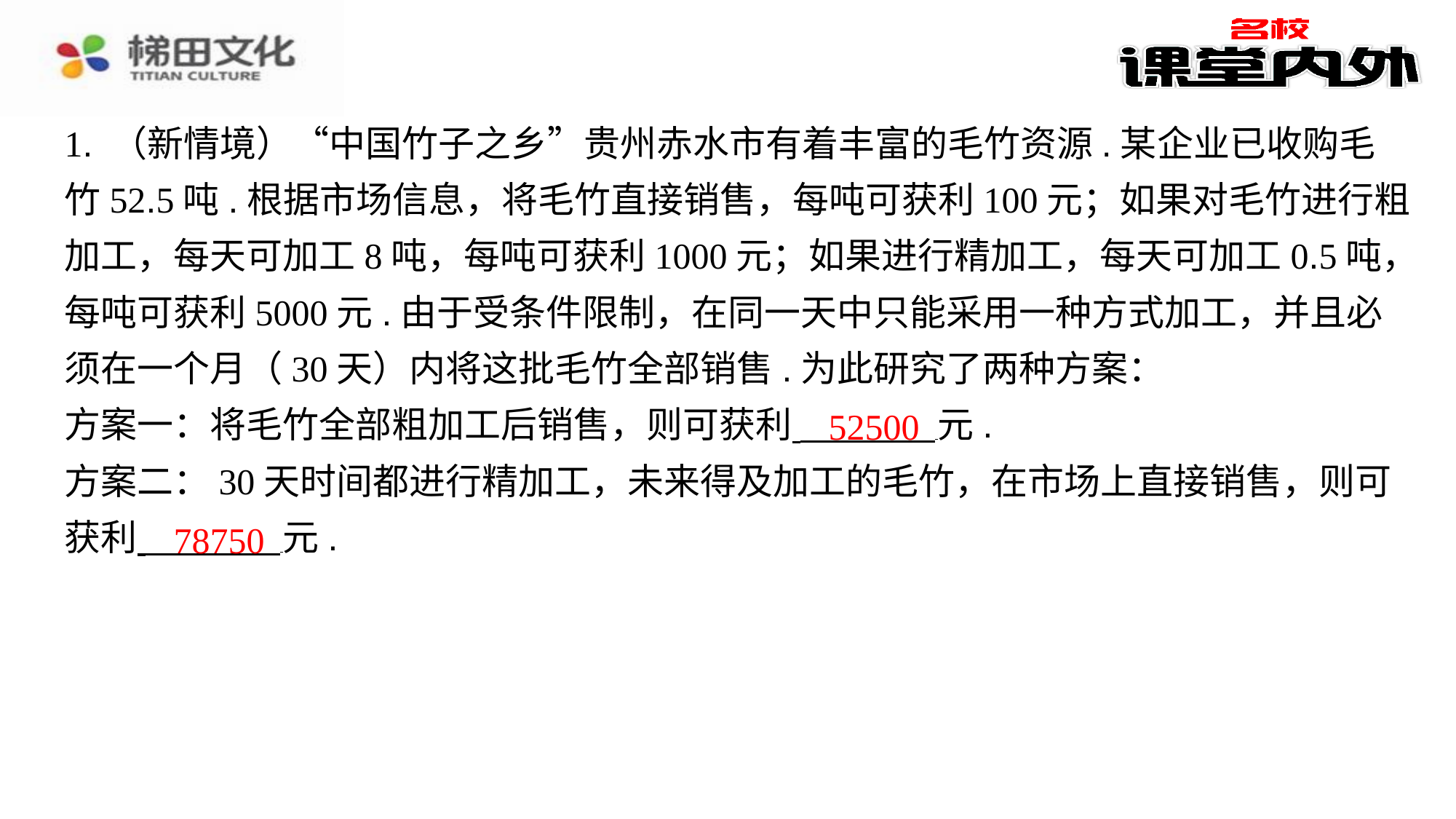

1. （新情境）“中国竹子之乡”贵州赤水市有着丰富的毛竹资源.某企业已收购毛
竹52.5吨.根据市场信息，将毛竹直接销售，每吨可获利100元；如果对毛竹进行粗
加工，每天可加工8吨，每吨可获利1000元；如果进行精加工，每天可加工0.5吨，
每吨可获利5000元.由于受条件限制，在同一天中只能采用一种方式加工，并且必
须在一个月（30天）内将这批毛竹全部销售.为此研究了两种方案：
方案一：将毛竹全部粗加工后销售，则可获利                      元.
方案二：30天时间都进行精加工，未来得及加工的毛竹，在市场上直接销售，则可
获利                      元.
52500
78750